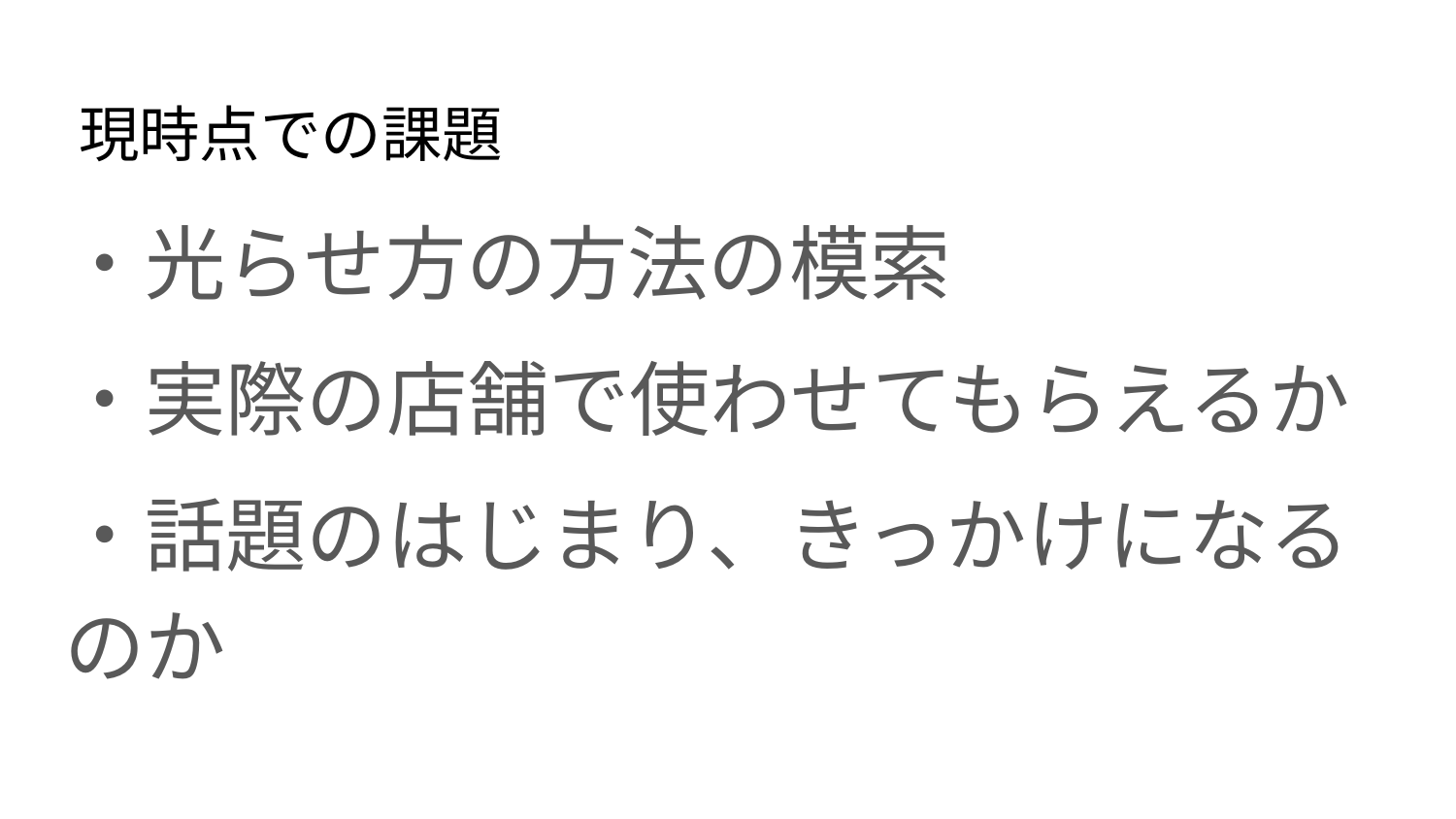

# ﻿現時点での課題
・光らせ方の方法の模索
・実際の店舗で使わせてもらえるか
・話題のはじまり、きっかけになるのか